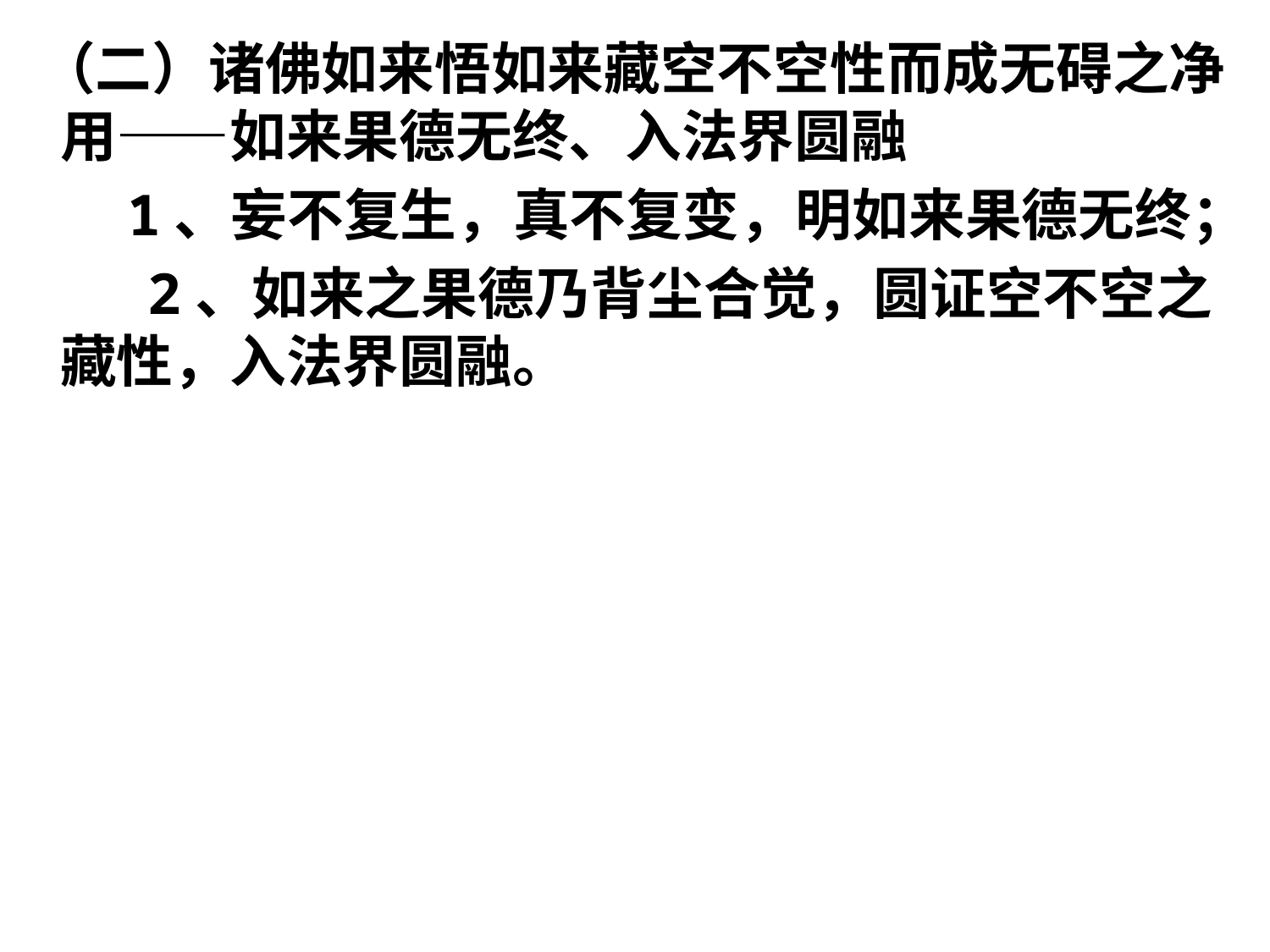

（二）诸佛如来悟如来藏空不空性而成无碍之净用——如来果德无终、入法界圆融
         1、妄不复生，真不复变，明如来果德无终；
    2、如来之果德乃背尘合觉，圆证空不空之藏性，入法界圆融。